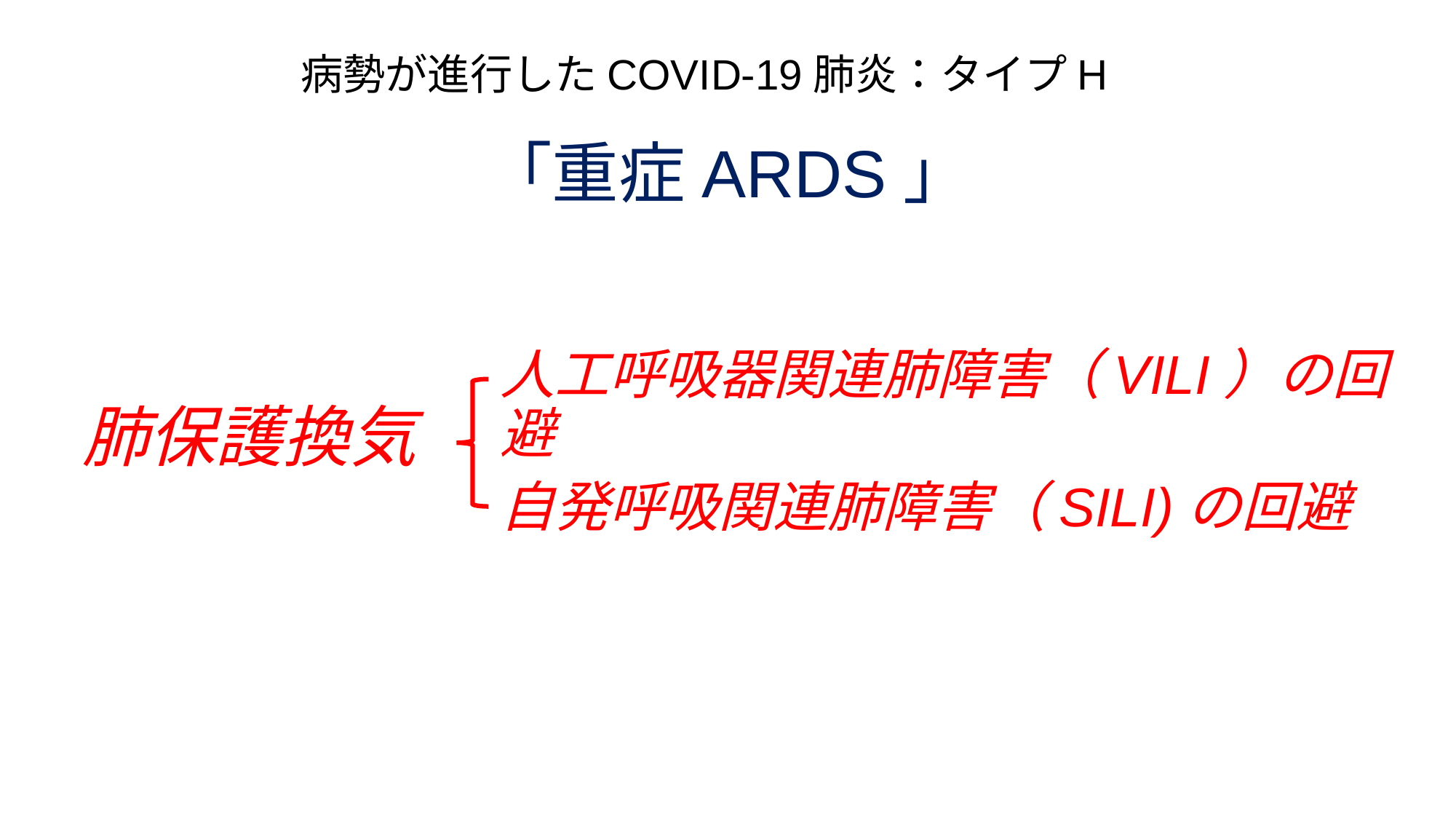

# 病勢が進行したCOVID-19肺炎：タイプH
「重症ARDS」
人工呼吸器関連肺障害（VILI）の回避
自発呼吸関連肺障害（SILI)の回避

肺保護換気